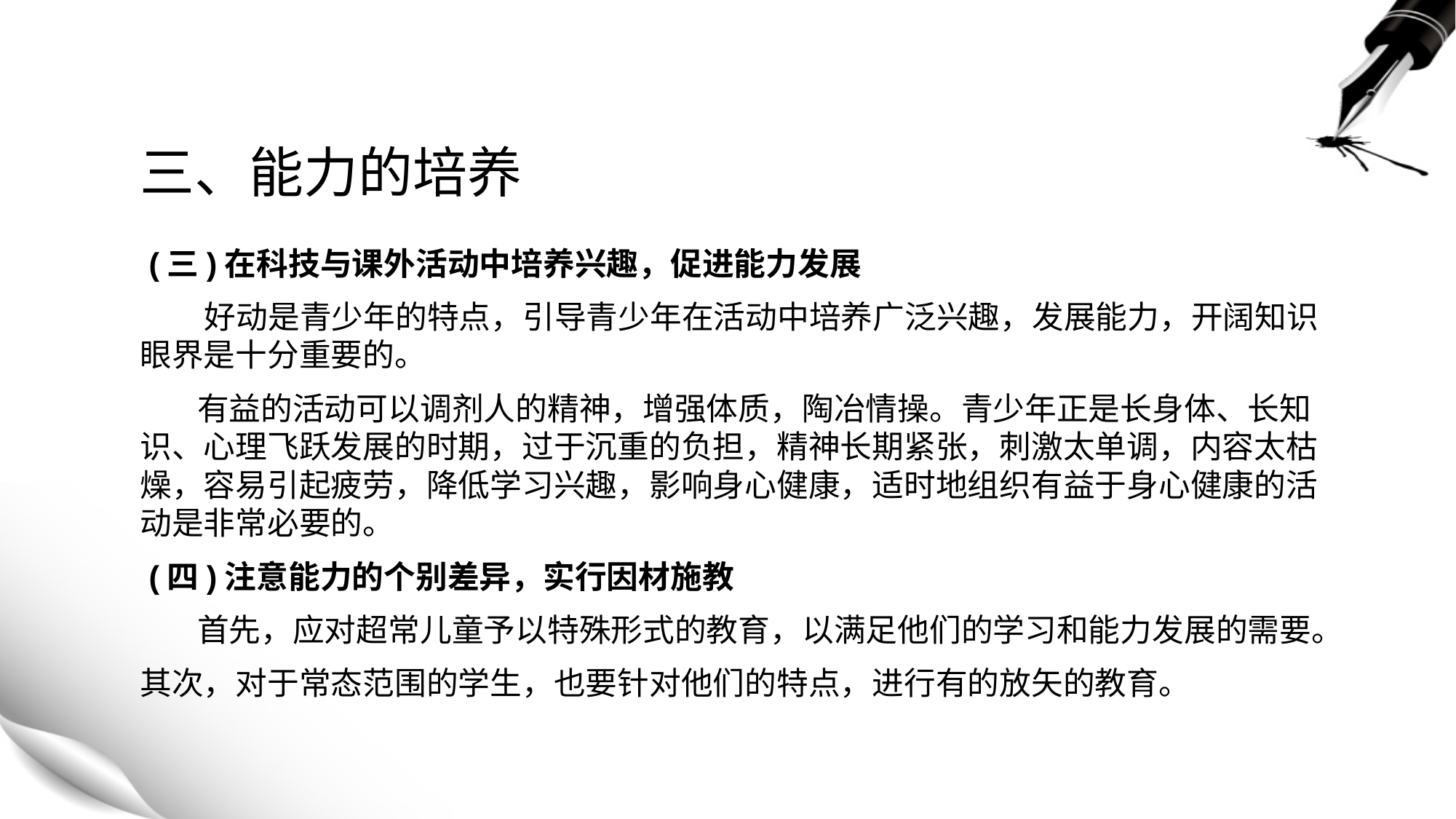

# 三、能力的培养
 (三)在科技与课外活动中培养兴趣，促进能力发展
        好动是青少年的特点，引导青少年在活动中培养广泛兴趣，发展能力，开阔知识眼界是十分重要的。
       有益的活动可以调剂人的精神，增强体质，陶冶情操。青少年正是长身体、长知识、心理飞跃发展的时期，过于沉重的负担，精神长期紧张，刺激太单调，内容太枯燥，容易引起疲劳，降低学习兴趣，影响身心健康，适时地组织有益于身心健康的活动是非常必要的。
 (四)注意能力的个别差异，实行因材施教
       首先，应对超常儿童予以特殊形式的教育，以满足他们的学习和能力发展的需要。
其次，对于常态范围的学生，也要针对他们的特点，进行有的放矢的教育。